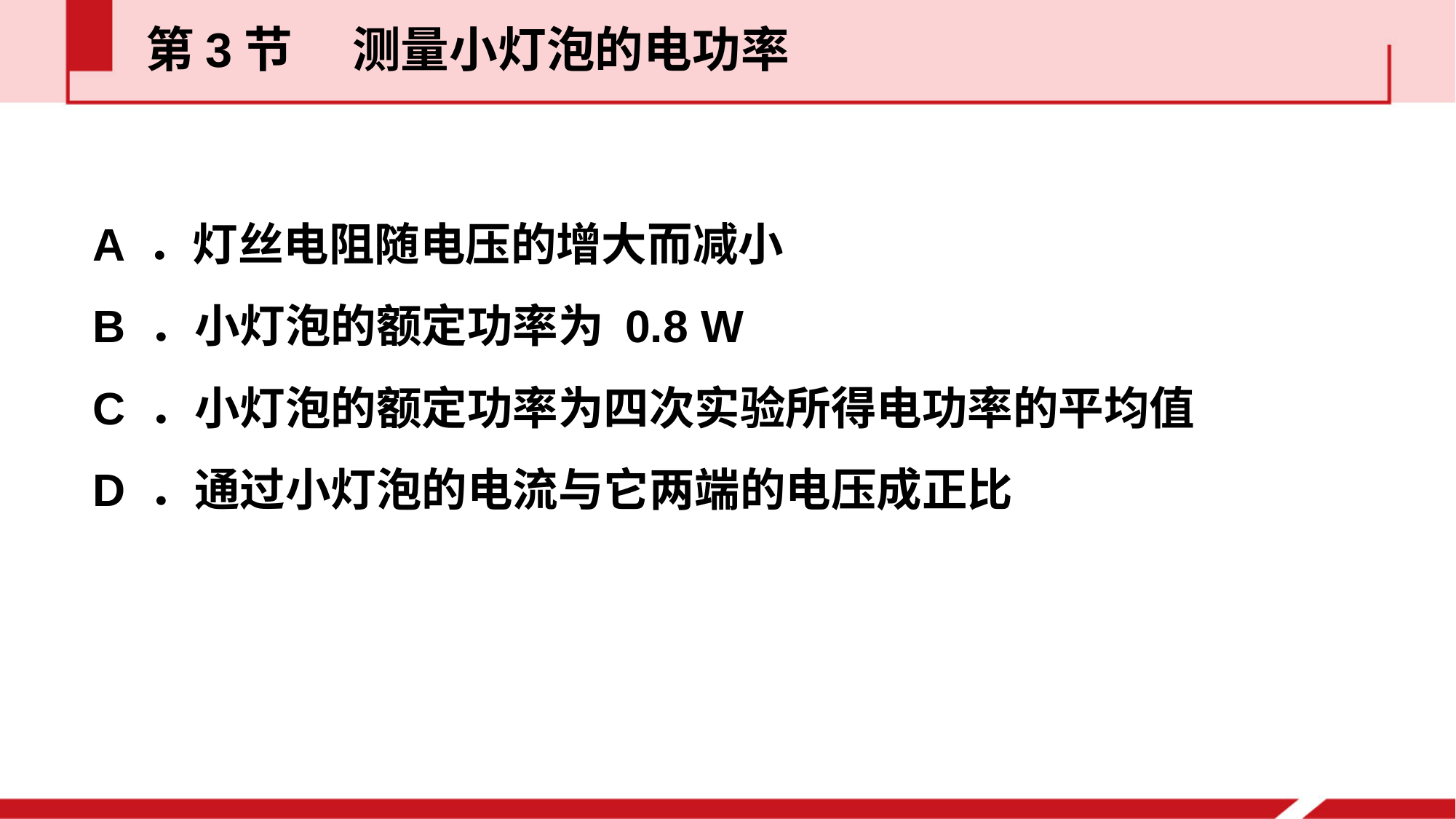

第3节  测量小灯泡的电功率
A ．灯丝电阻随电压的增大而减小
B ．小灯泡的额定功率为 0.8 W
C ．小灯泡的额定功率为四次实验所得电功率的平均值
D ．通过小灯泡的电流与它两端的电压成正比